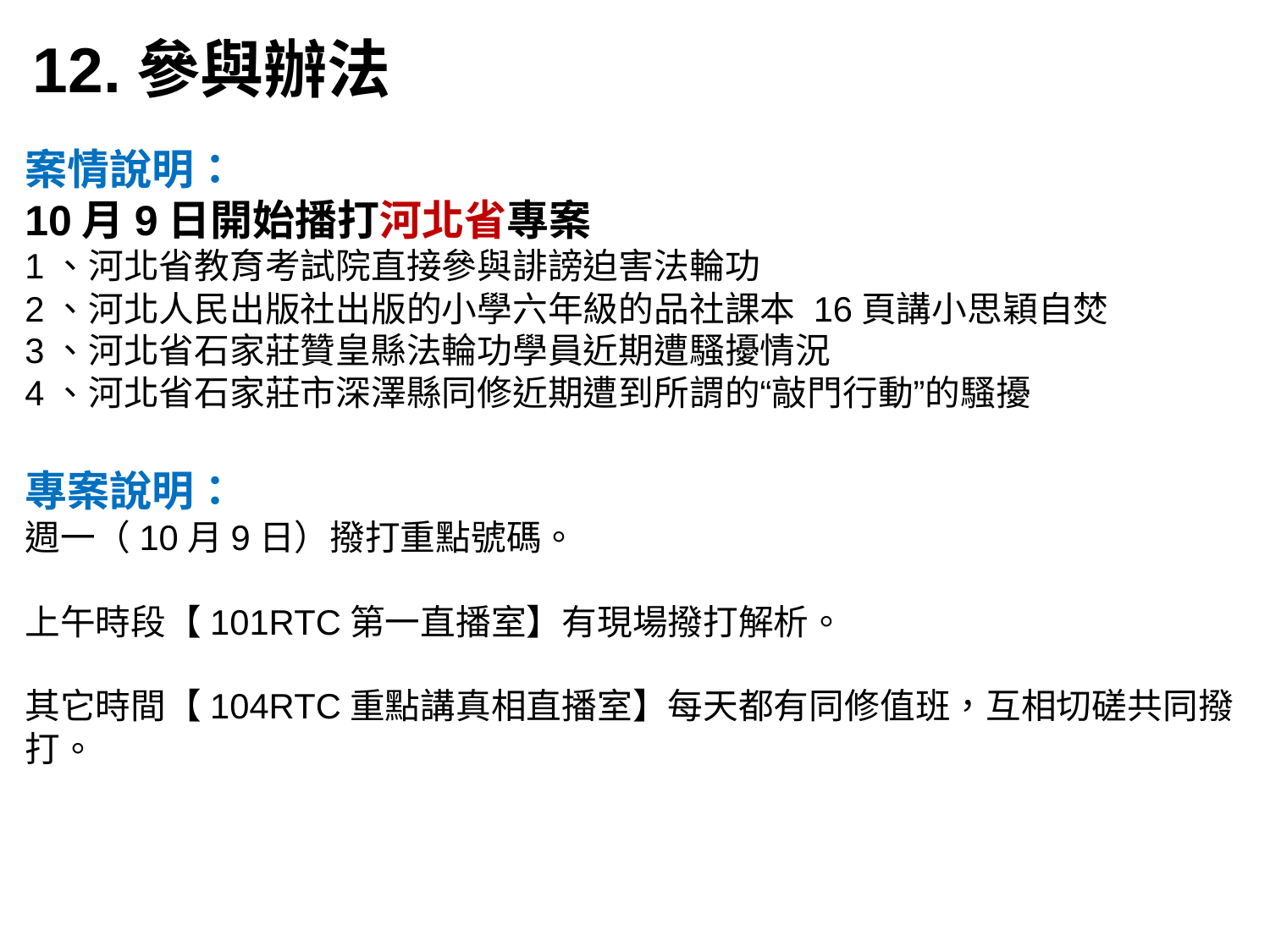

12.參與辦法
案情說明：
10月9日開始播打河北省專案
1、河北省教育考試院直接參與誹謗迫害法輪功
2、河北人民出版社出版的小學六年級的品社課本 16頁講小思穎自焚
3、河北省石家莊贊皇縣法輪功學員近期遭騷擾情況
4、河北省石家莊市深澤縣同修近期遭到所謂的“敲門行動”的騷擾

專案說明：
週一（10月9日）撥打重點號碼。
上午時段【101RTC第一直播室】有現場撥打解析。

其它時間【104RTC重點講真相直播室】每天都有同修值班，互相切磋共同撥打。